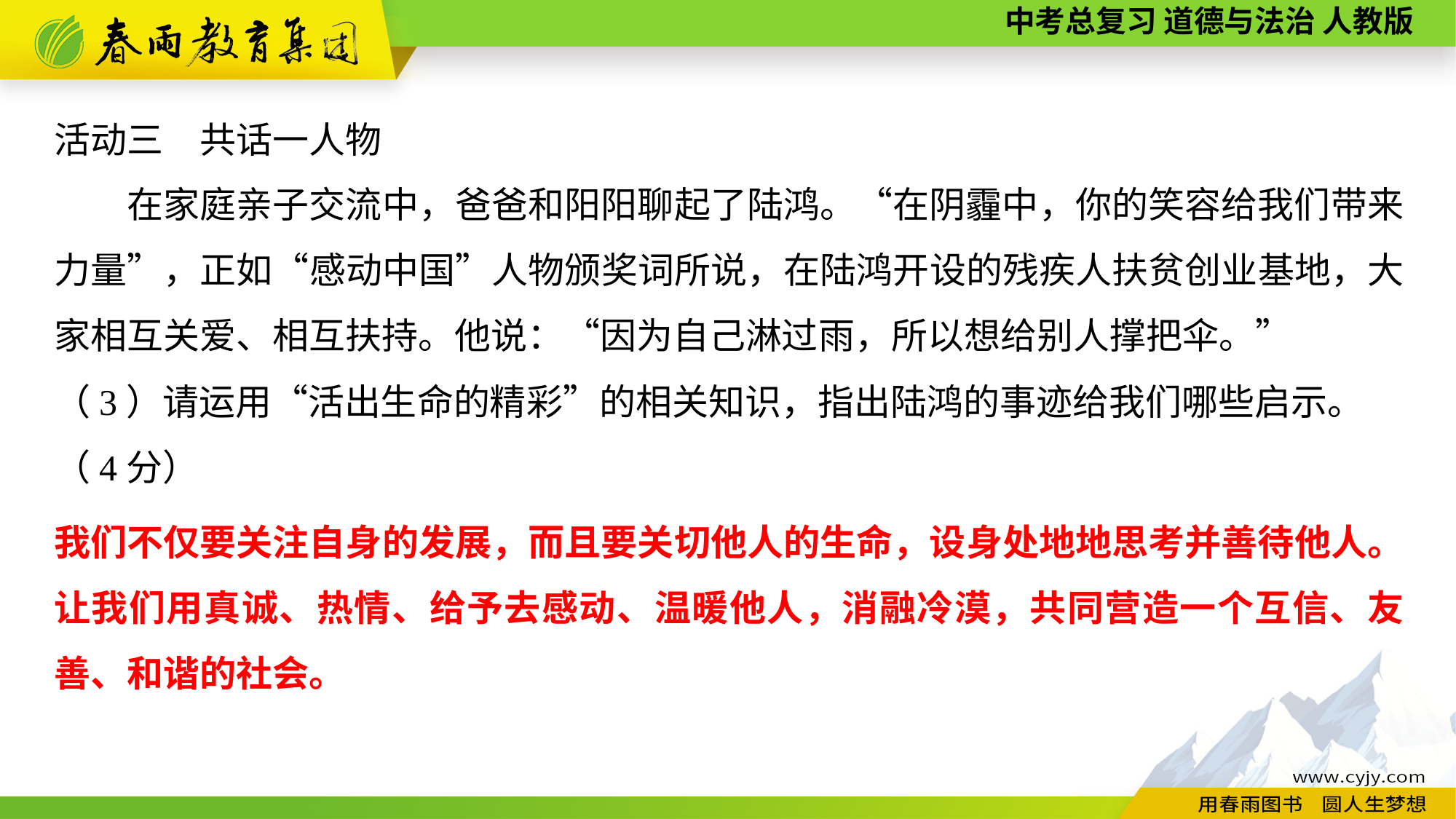

活动三　共话一人物
在家庭亲子交流中，爸爸和阳阳聊起了陆鸿。“在阴霾中，你的笑容给我们带来力量”，正如“感动中国”人物颁奖词所说，在陆鸿开设的残疾人扶贫创业基地，大家相互关爱、相互扶持。他说：“因为自己淋过雨，所以想给别人撑把伞。”
（3）请运用“活出生命的精彩”的相关知识，指出陆鸿的事迹给我们哪些启示。
（4分）
我们不仅要关注自身的发展，而且要关切他人的生命，设身处地地思考并善待他人。让我们用真诚、热情、给予去感动、温暖他人，消融冷漠，共同营造一个互信、友善、和谐的社会。